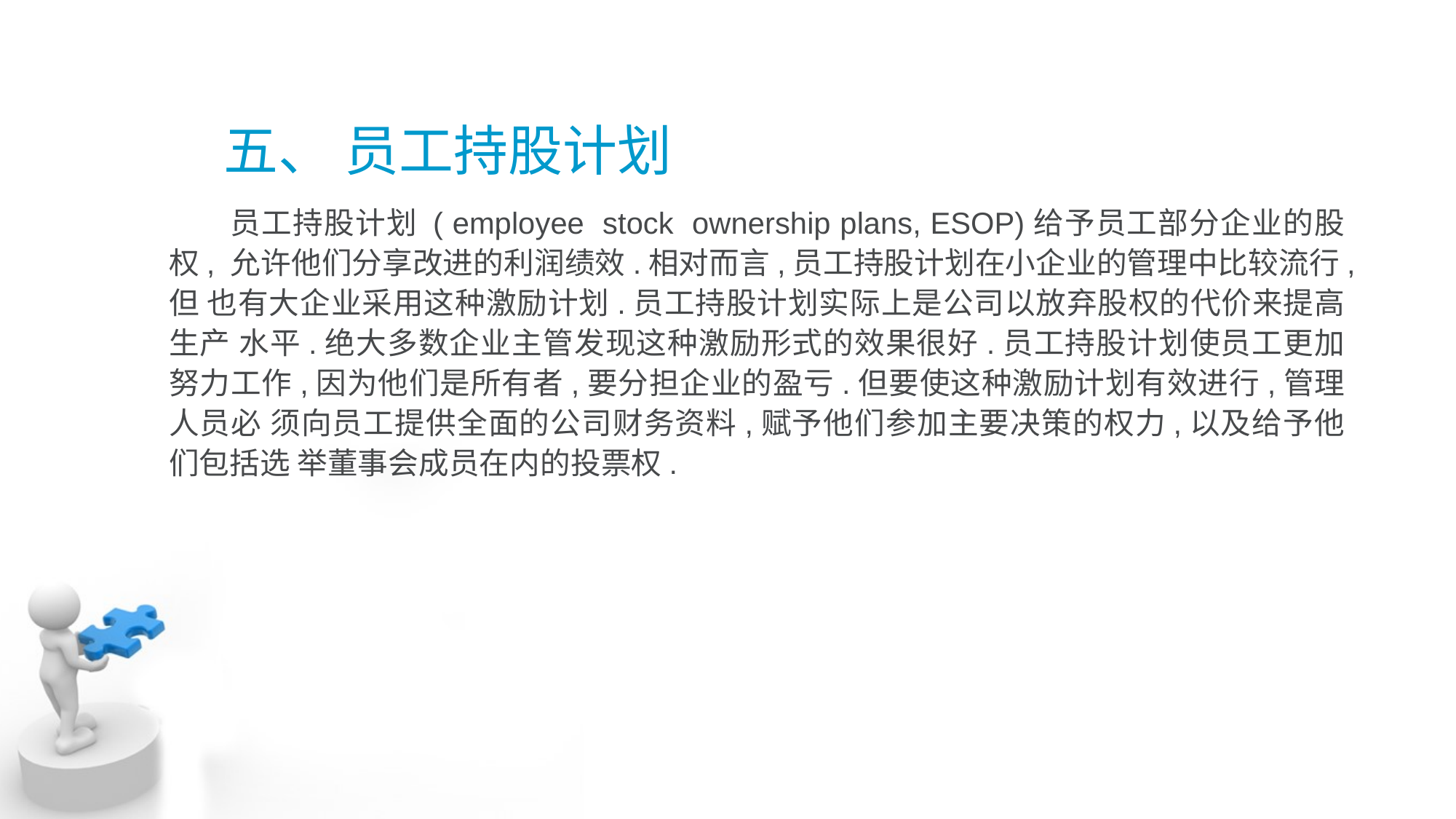

五、 员工持股计划
       员工持股计划 ( employee  stock  ownership plans, ESOP)给予员工部分企业的股权, 允许他们分享改进的利润绩效.相对而言,员工持股计划在小企业的管理中比较流行,但 也有大企业采用这种激励计划.员工持股计划实际上是公司以放弃股权的代价来提高生产 水平.绝大多数企业主管发现这种激励形式的效果很好.员工持股计划使员工更加努力工作,因为他们是所有者,要分担企业的盈亏.但要使这种激励计划有效进行,管理人员必 须向员工提供全面的公司财务资料,赋予他们参加主要决策的权力,以及给予他们包括选 举董事会成员在内的投票权.